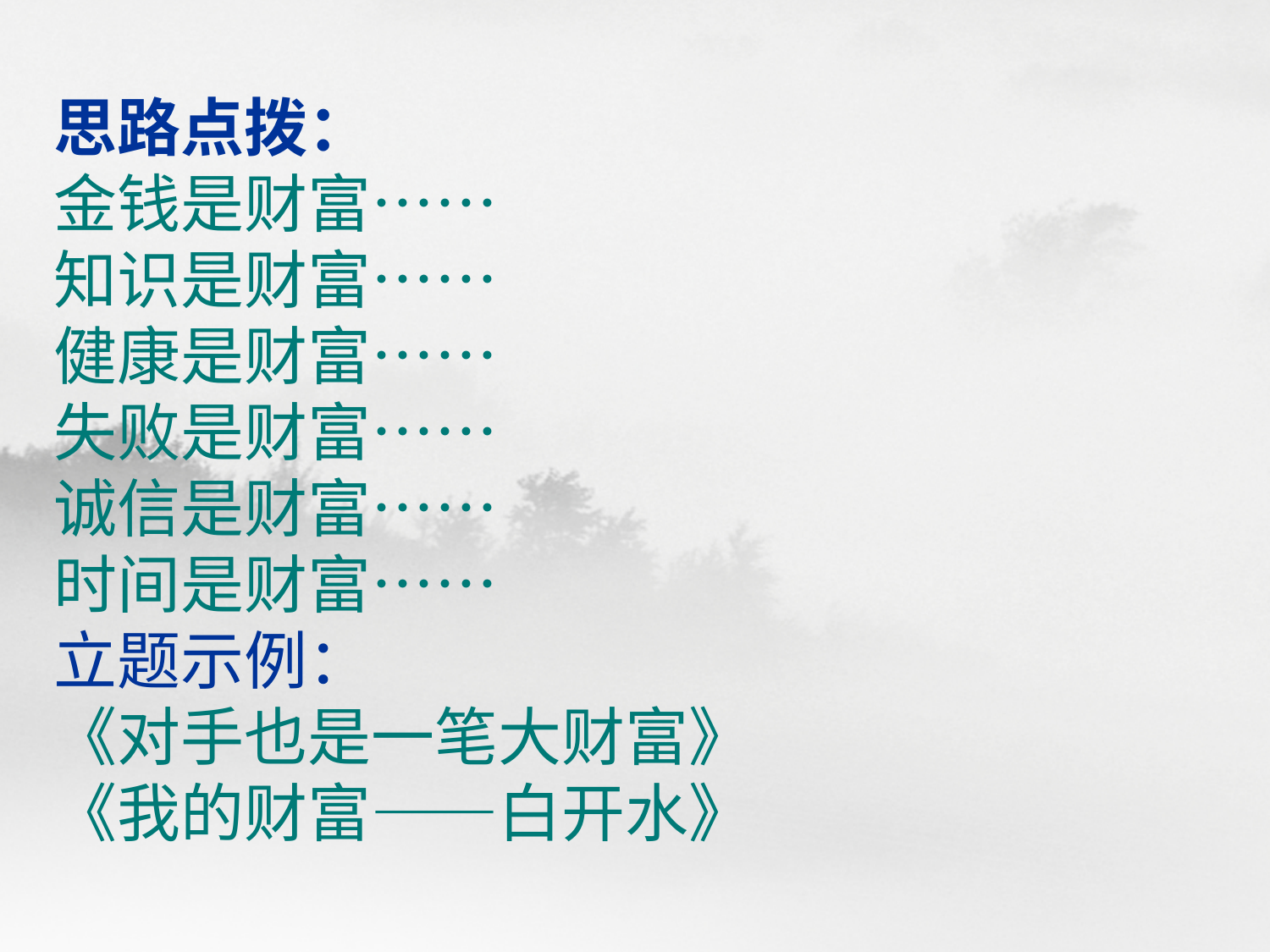

# 思路点拨： 金钱是财富…… 知识是财富…… 健康是财富…… 失败是财富…… 诚信是财富…… 时间是财富…… 立题示例： 《对手也是一笔大财富》 《我的财富——白开水》